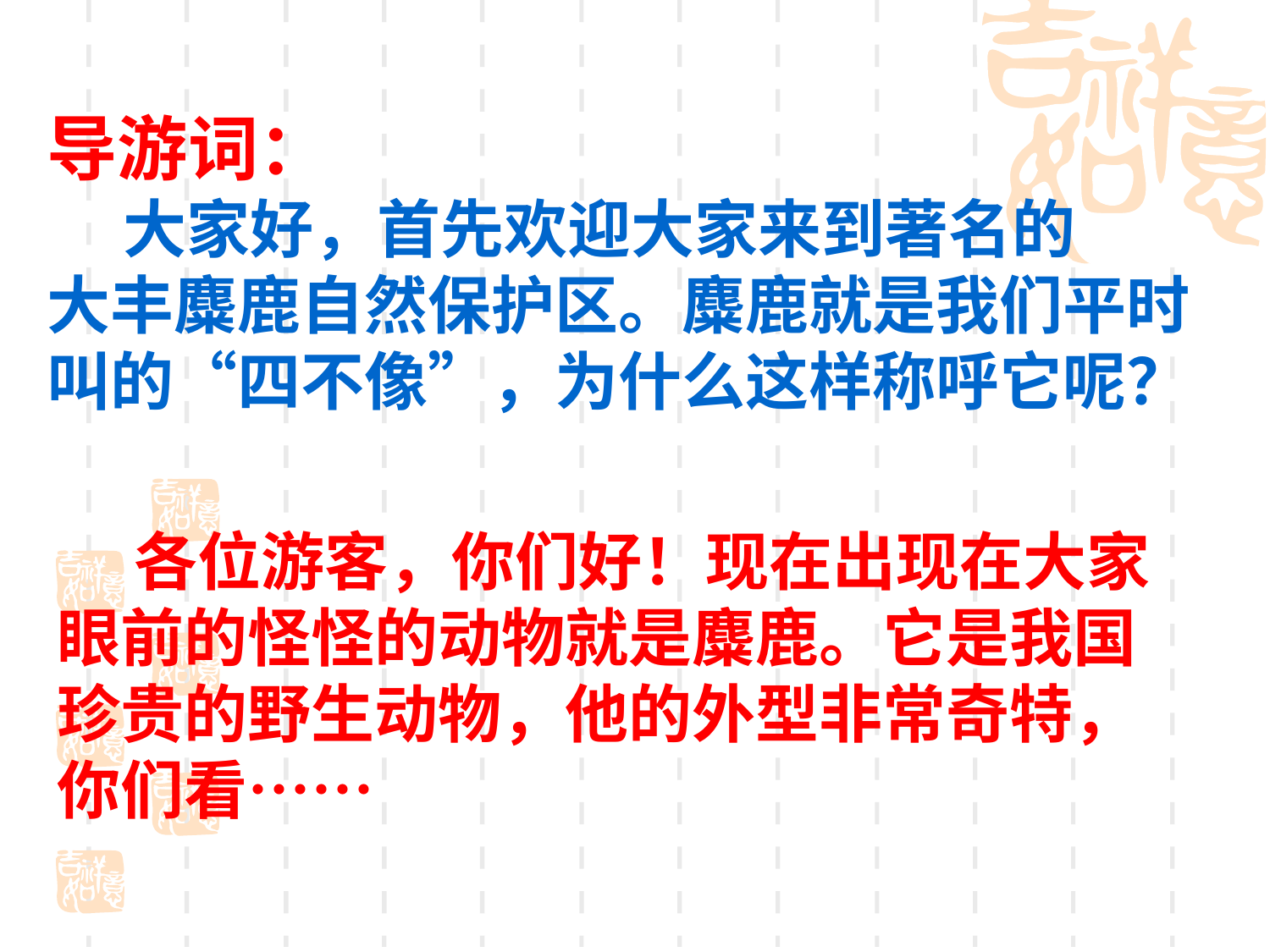

# 导游词： 大家好，首先欢迎大家来到著名的 大丰麋鹿自然保护区。麋鹿就是我们平时 叫的“四不像”，为什么这样称呼它呢？
     各位游客，你们好！现在出现在大家眼前的怪怪的动物就是麋鹿。它是我国珍贵的野生动物，他的外型非常奇特，你们看……